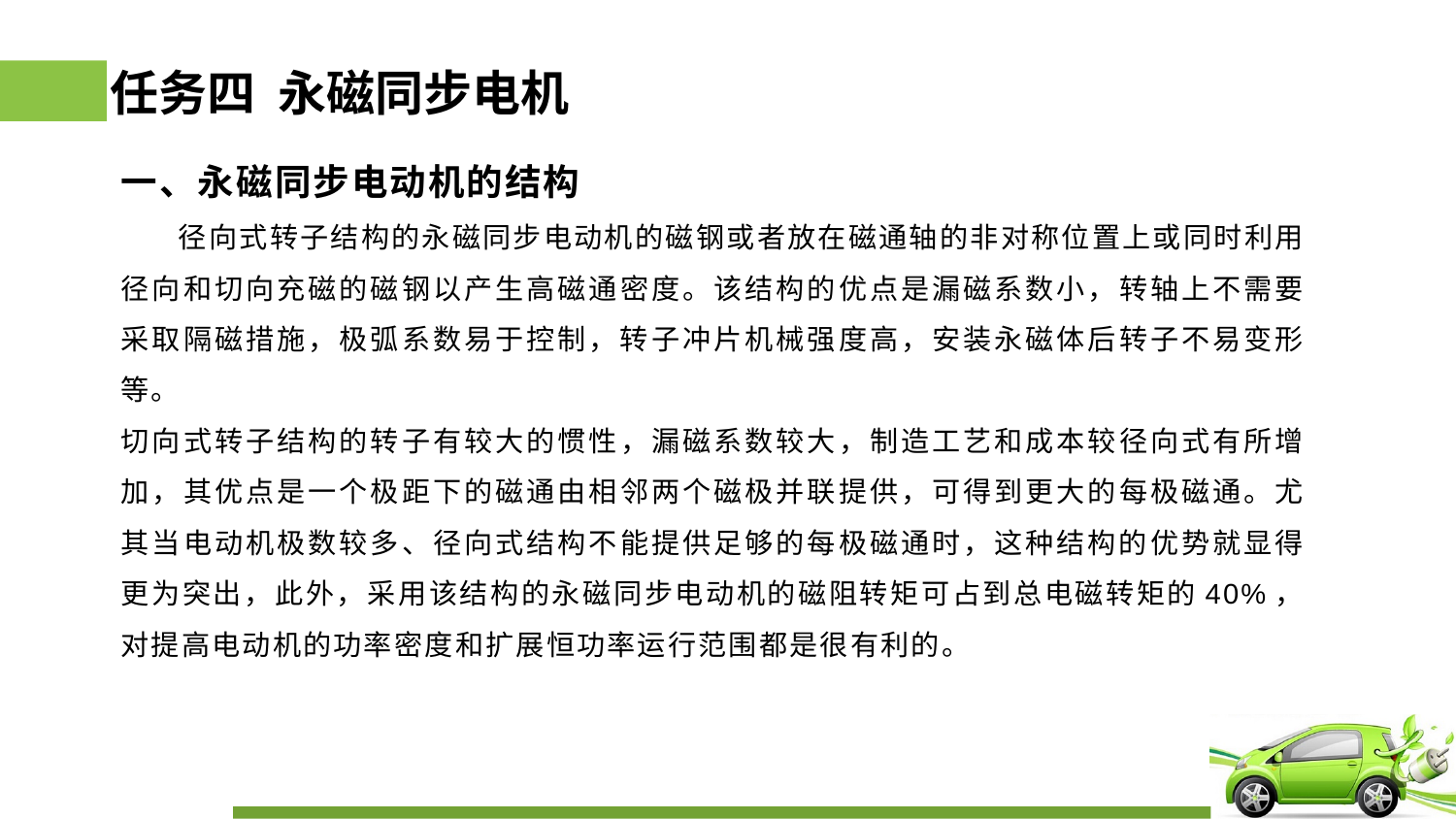

# 任务四  永磁同步电机
一、永磁同步电动机的结构
      径向式转子结构的永磁同步电动机的磁钢或者放在磁通轴的非对称位置上或同时利用径向和切向充磁的磁钢以产生高磁通密度。该结构的优点是漏磁系数小，转轴上不需要采取隔磁措施，极弧系数易于控制，转子冲片机械强度高，安装永磁体后转子不易变形等。
切向式转子结构的转子有较大的惯性，漏磁系数较大，制造工艺和成本较径向式有所增加，其优点是一个极距下的磁通由相邻两个磁极并联提供，可得到更大的每极磁通。尤其当电动机极数较多、径向式结构不能提供足够的每极磁通时，这种结构的优势就显得更为突出，此外，采用该结构的永磁同步电动机的磁阻转矩可占到总电磁转矩的40%，对提高电动机的功率密度和扩展恒功率运行范围都是很有利的。